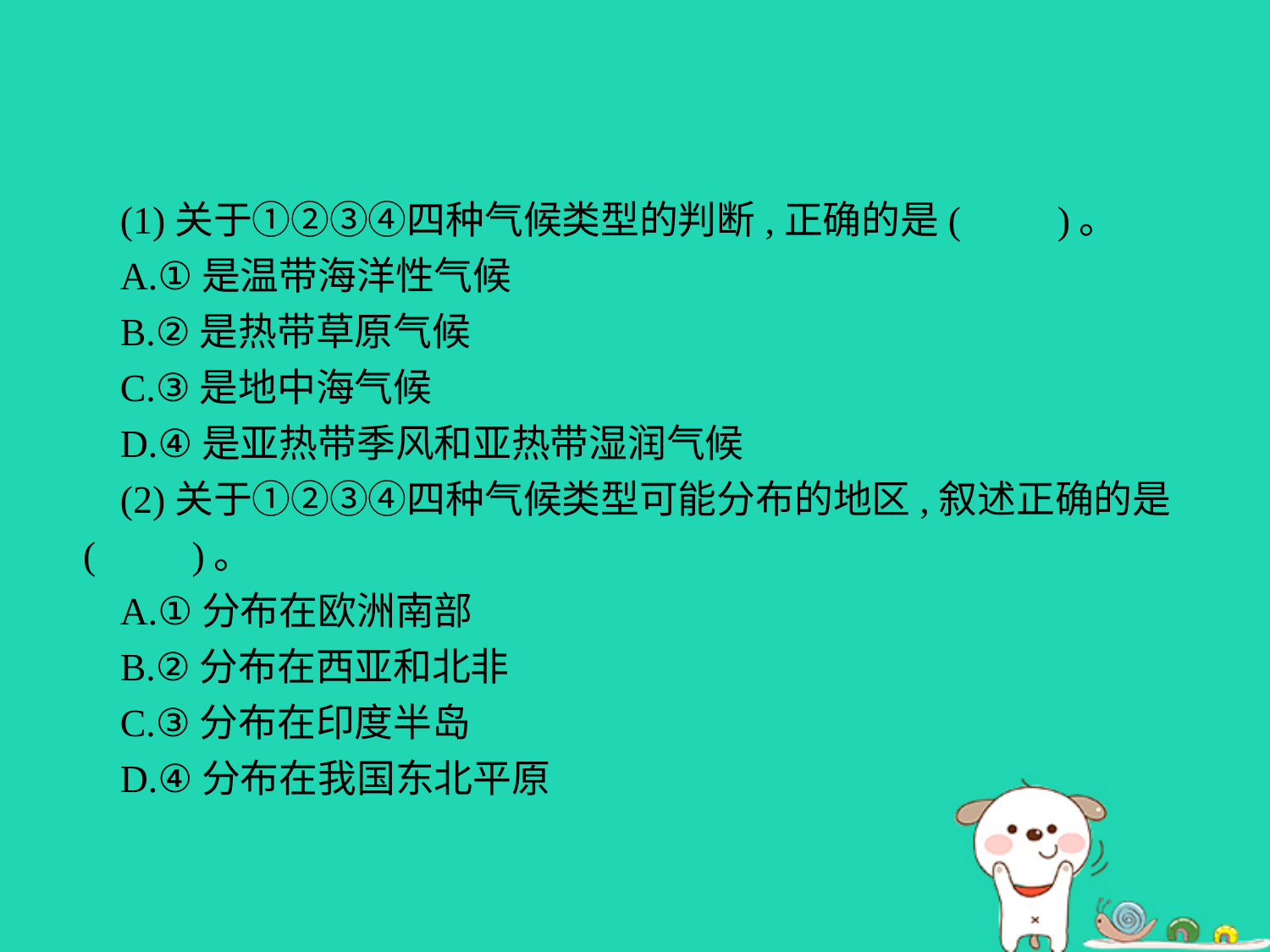

(1)关于①②③④四种气候类型的判断,正确的是(　　)。
A.①是温带海洋性气候
B.②是热带草原气候
C.③是地中海气候
D.④是亚热带季风和亚热带湿润气候
(2)关于①②③④四种气候类型可能分布的地区,叙述正确的是(　　)。
A.①分布在欧洲南部
B.②分布在西亚和北非
C.③分布在印度半岛
D.④分布在我国东北平原